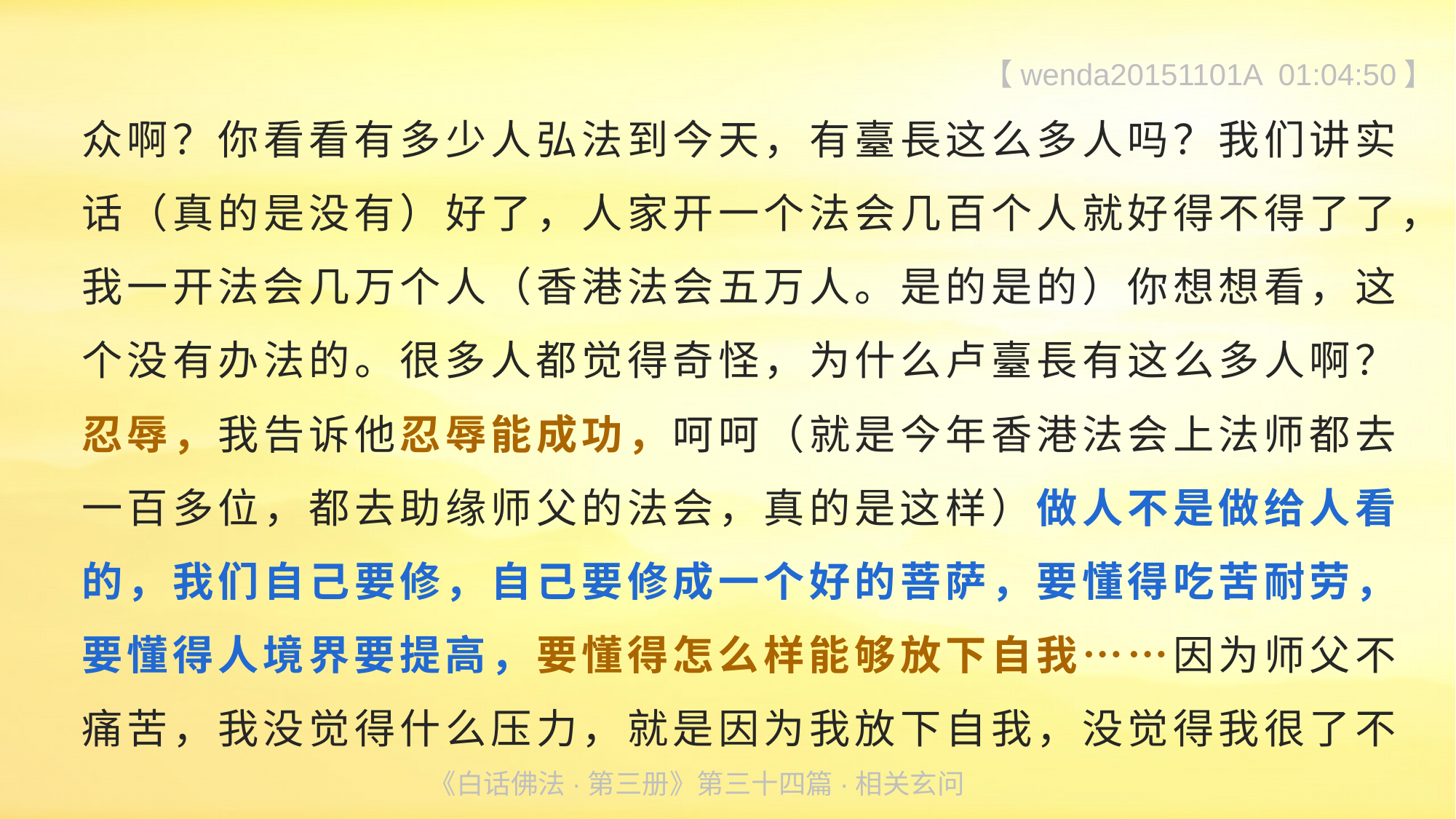

【wenda20151101A  01:04:50】
众啊？你看看有多少人弘法到今天，有臺長这么多人吗？我们讲实话（真的是没有）好了，人家开一个法会几百个人就好得不得了了，我一开法会几万个人（香港法会五万人。是的是的）你想想看，这个没有办法的。很多人都觉得奇怪，为什么卢臺長有这么多人啊？忍辱，我告诉他忍辱能成功，呵呵（就是今年香港法会上法师都去一百多位，都去助缘师父的法会，真的是这样）做人不是做给人看的，我们自己要修，自己要修成一个好的菩萨，要懂得吃苦耐劳，要懂得人境界要提高，要懂得怎么样能够放下自我……因为师父不痛苦，我没觉得什么压力，就是因为我放下自我，没觉得我很了不
《白话佛法·第三册》第三十四篇·相关玄问